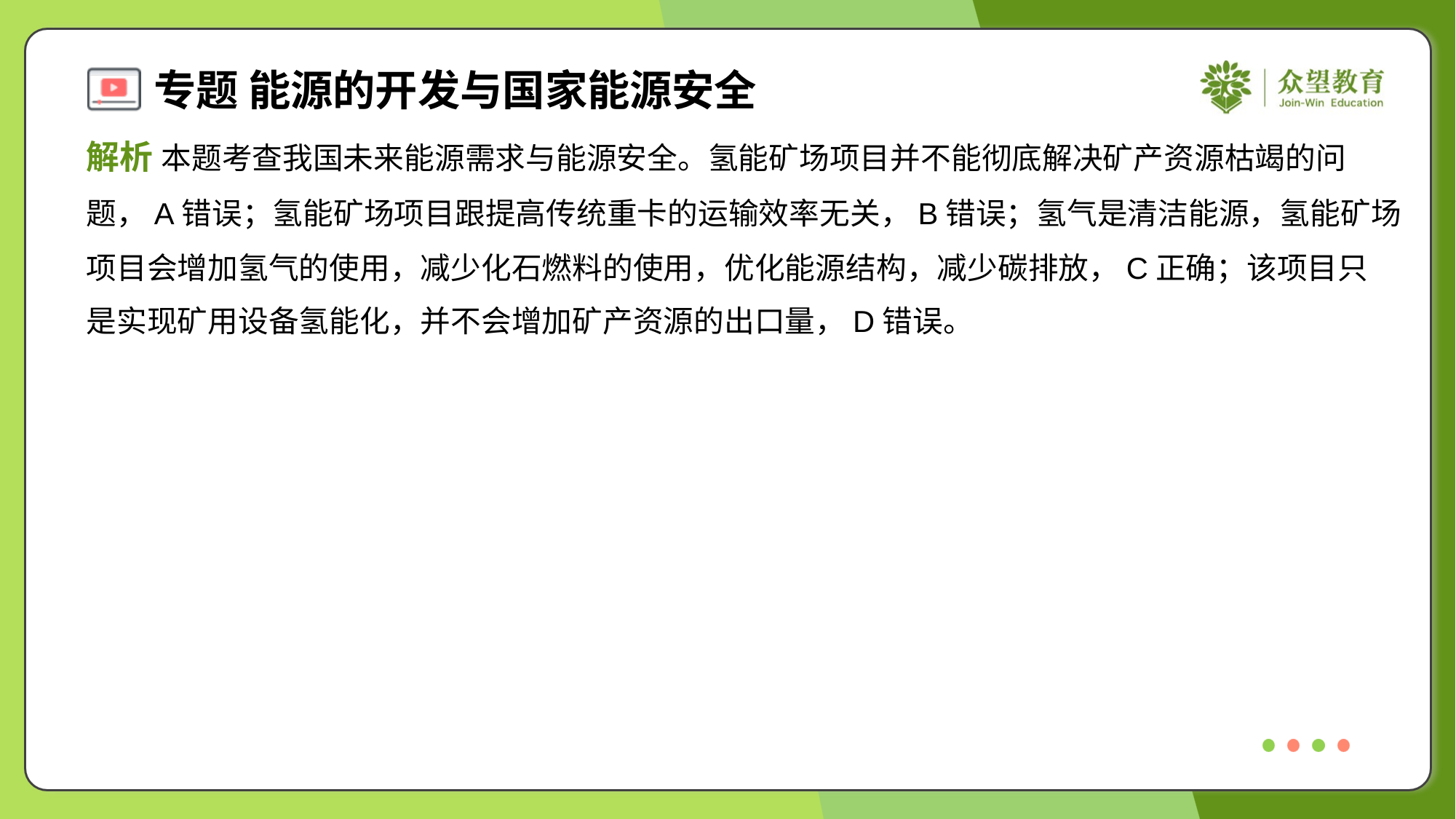

解析 本题考查我国未来能源需求与能源安全。氢能矿场项目并不能彻底解决矿产资源枯竭的问
题，A错误；氢能矿场项目跟提高传统重卡的运输效率无关，B错误；氢气是清洁能源，氢能矿场
项目会增加氢气的使用，减少化石燃料的使用，优化能源结构，减少碳排放，C正确；该项目只
是实现矿用设备氢能化，并不会增加矿产资源的出口量，D错误。